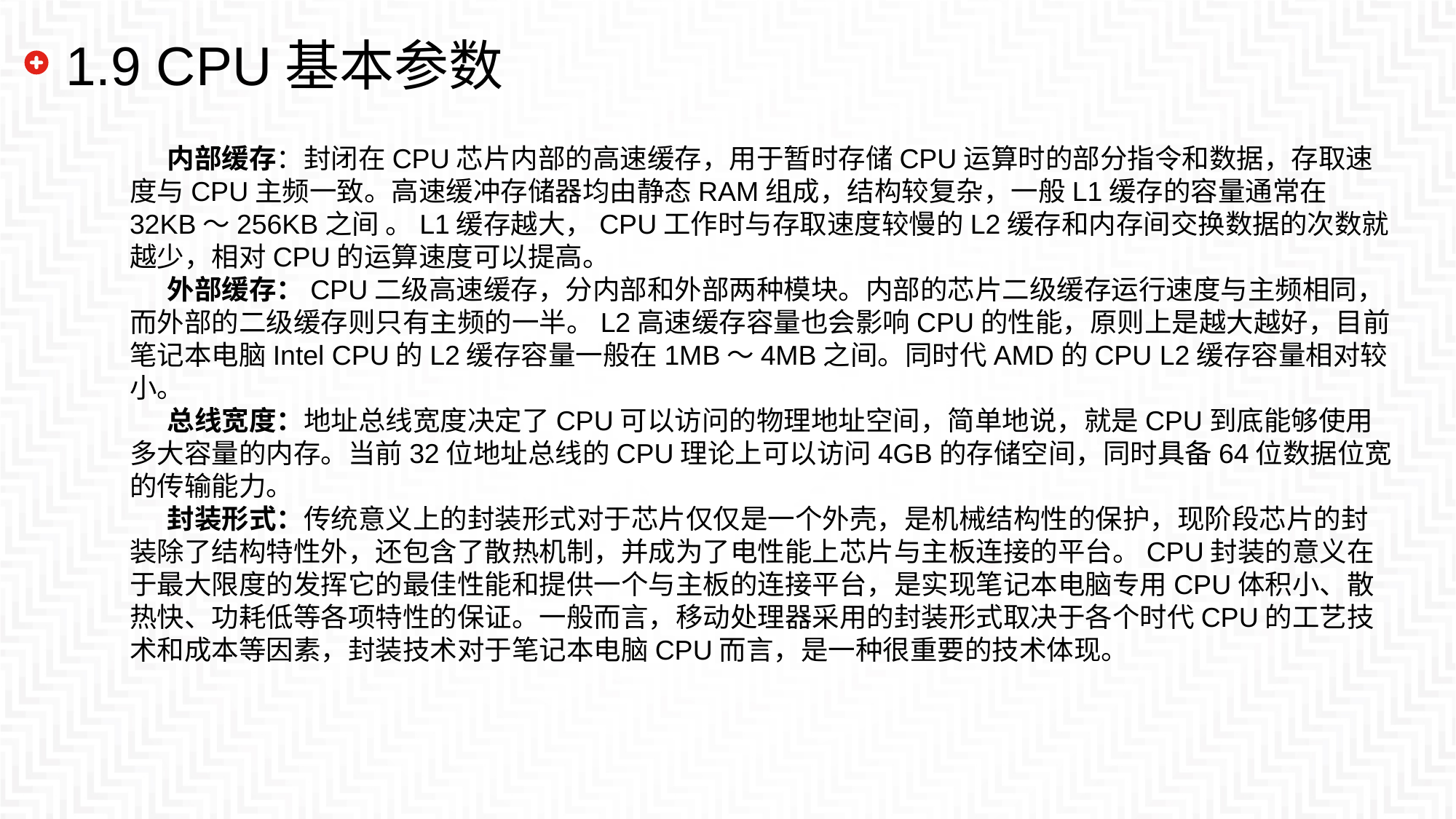

# 1.9 CPU基本参数
内部缓存：封闭在CPU芯片内部的高速缓存，用于暂时存储CPU运算时的部分指令和数据，存取速度与CPU主频一致。高速缓冲存储器均由静态RAM组成，结构较复杂，一般L1缓存的容量通常在32KB～256KB之间 。L1缓存越大，CPU工作时与存取速度较慢的L2缓存和内存间交换数据的次数就越少，相对CPU的运算速度可以提高。
外部缓存：CPU二级高速缓存，分内部和外部两种模块。内部的芯片二级缓存运行速度与主频相同，而外部的二级缓存则只有主频的一半。L2高速缓存容量也会影响CPU的性能，原则上是越大越好，目前笔记本电脑Intel CPU的L2缓存容量一般在1MB～4MB之间。同时代AMD的CPU L2缓存容量相对较小。
总线宽度：地址总线宽度决定了CPU可以访问的物理地址空间，简单地说，就是CPU到底能够使用多大容量的内存。当前32位地址总线的CPU理论上可以访问4GB的存储空间，同时具备64位数据位宽的传输能力。
封装形式：传统意义上的封装形式对于芯片仅仅是一个外壳，是机械结构性的保护，现阶段芯片的封装除了结构特性外，还包含了散热机制，并成为了电性能上芯片与主板连接的平台。CPU封装的意义在于最大限度的发挥它的最佳性能和提供一个与主板的连接平台，是实现笔记本电脑专用CPU体积小、散热快、功耗低等各项特性的保证。一般而言，移动处理器采用的封装形式取决于各个时代CPU的工艺技术和成本等因素，封装技术对于笔记本电脑CPU而言，是一种很重要的技术体现。